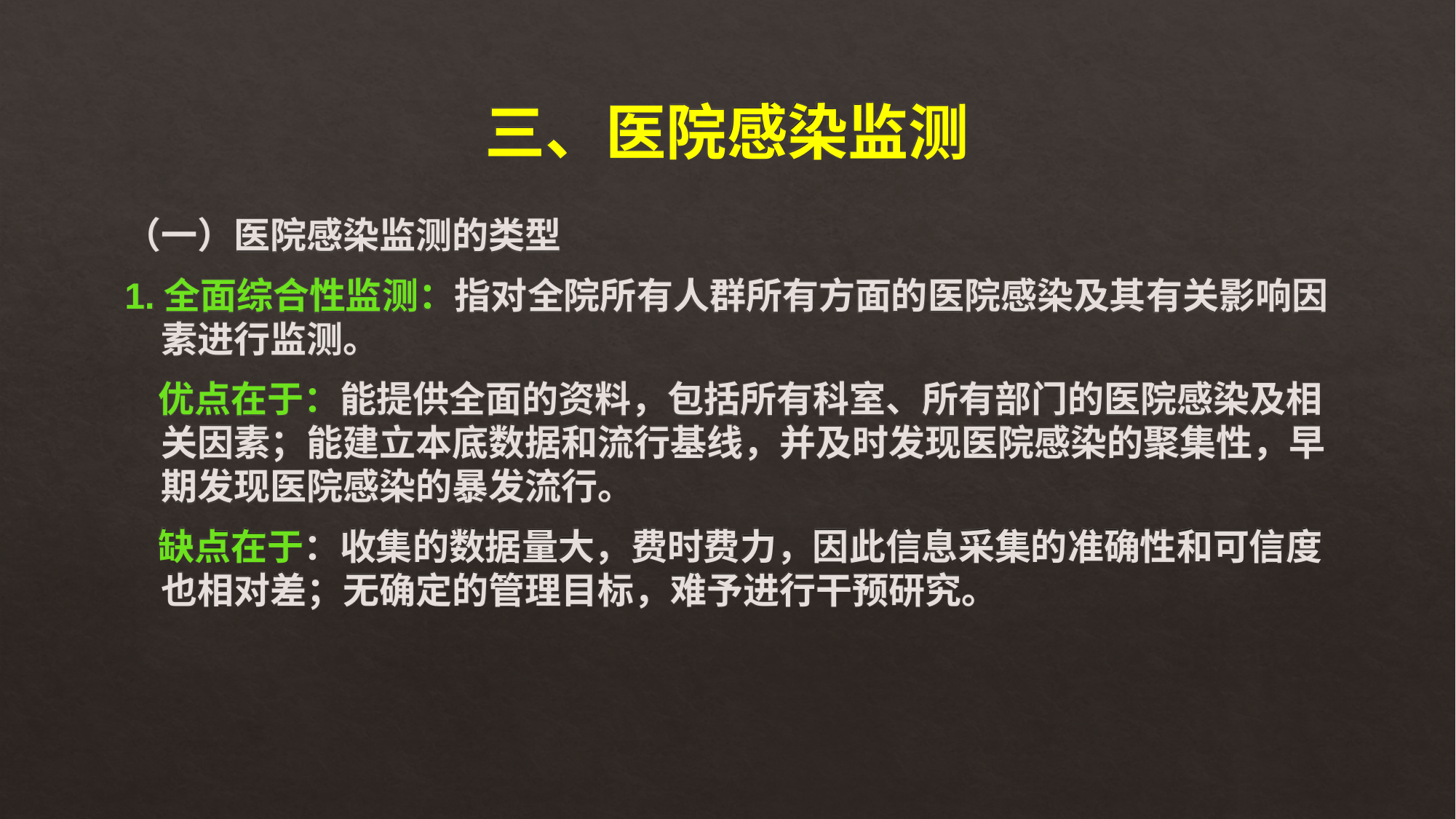

# 三、医院感染监测
（一）医院感染监测的类型
1.全面综合性监测：指对全院所有人群所有方面的医院感染及其有关影响因素进行监测。
   优点在于：能提供全面的资料，包括所有科室、所有部门的医院感染及相关因素；能建立本底数据和流行基线，并及时发现医院感染的聚集性，早期发现医院感染的暴发流行。
   缺点在于：收集的数据量大，费时费力，因此信息采集的准确性和可信度也相对差；无确定的管理目标，难予进行干预研究。